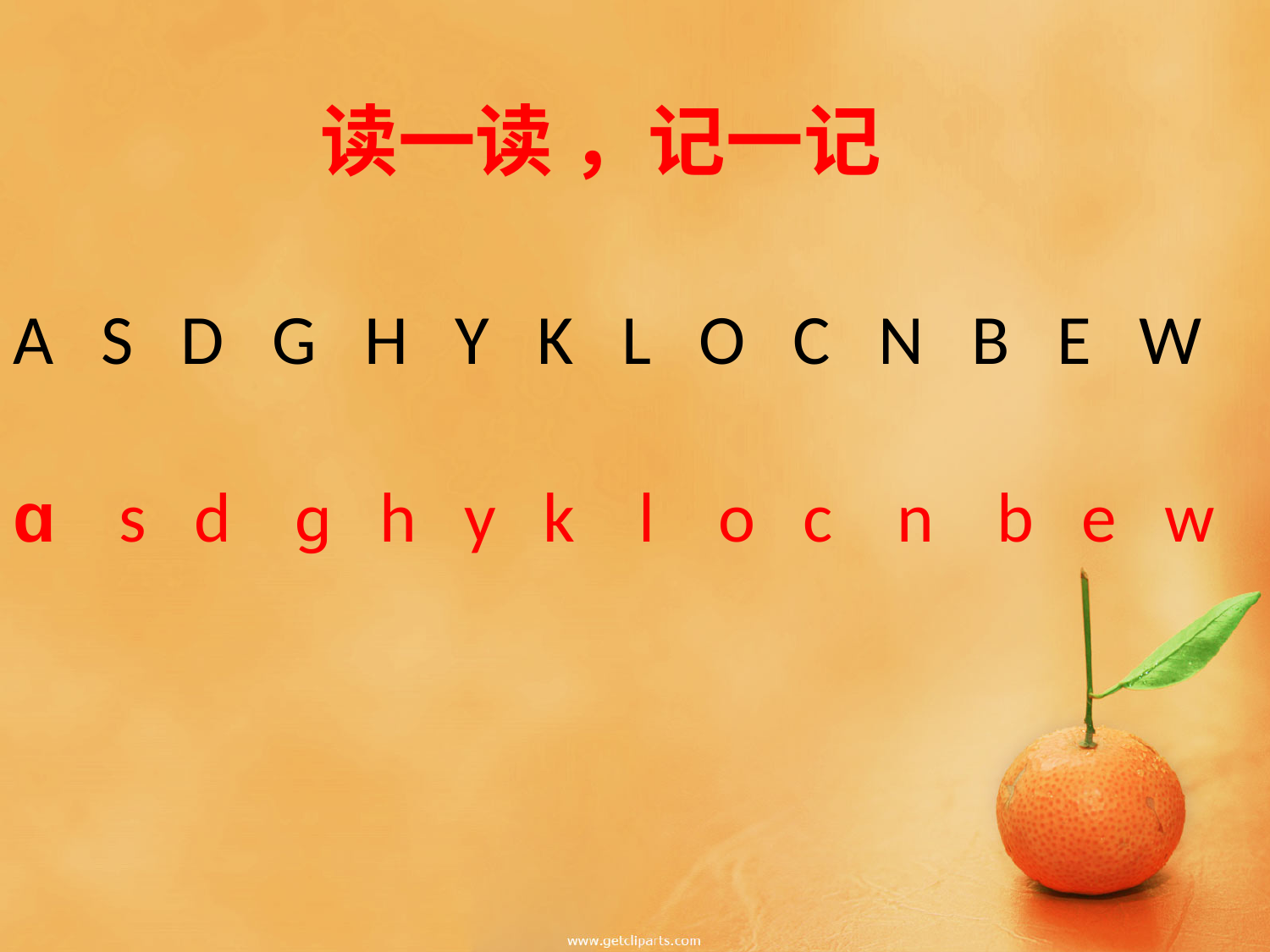

# 读一读 ，记一记
A   S   D   G   H   Y   K   L   O   C   N   B   E   W

ɑ    s   d    ɡ   h   y   k    l    o   c    n    b   e   w